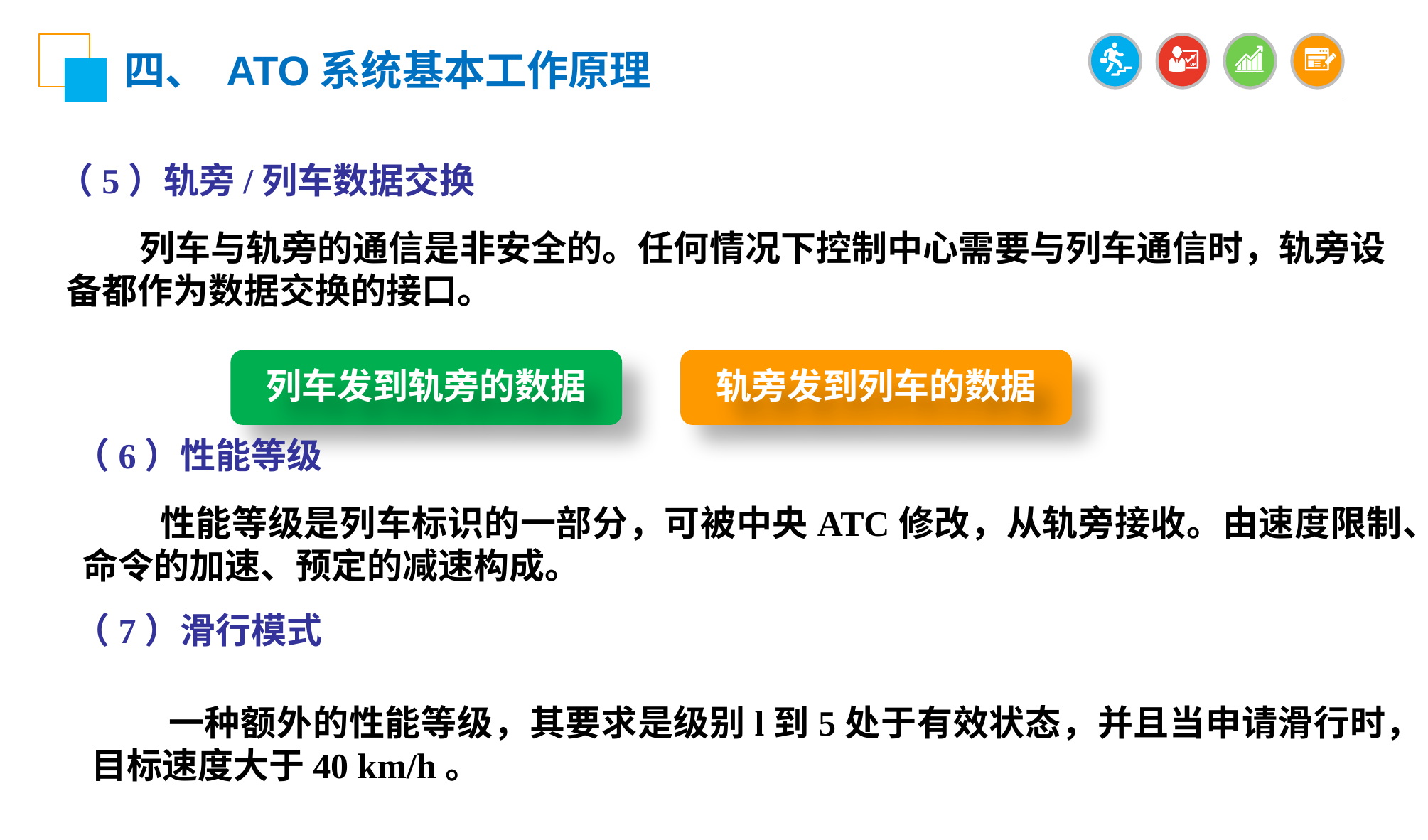

四、 ATO系统基本工作原理
（5）轨旁/列车数据交换
        列车与轨旁的通信是非安全的。任何情况下控制中心需要与列车通信时，轨旁设备都作为数据交换的接口。

列车发到轨旁的数据

轨旁发到列车的数据
（6）性能等级
        性能等级是列车标识的一部分，可被中央ATC修改，从轨旁接收。由速度限制、命令的加速、预定的减速构成。
（7）滑行模式
        一种额外的性能等级，其要求是级别l到5处于有效状态，并且当申请滑行时，目标速度大于40 km/h。